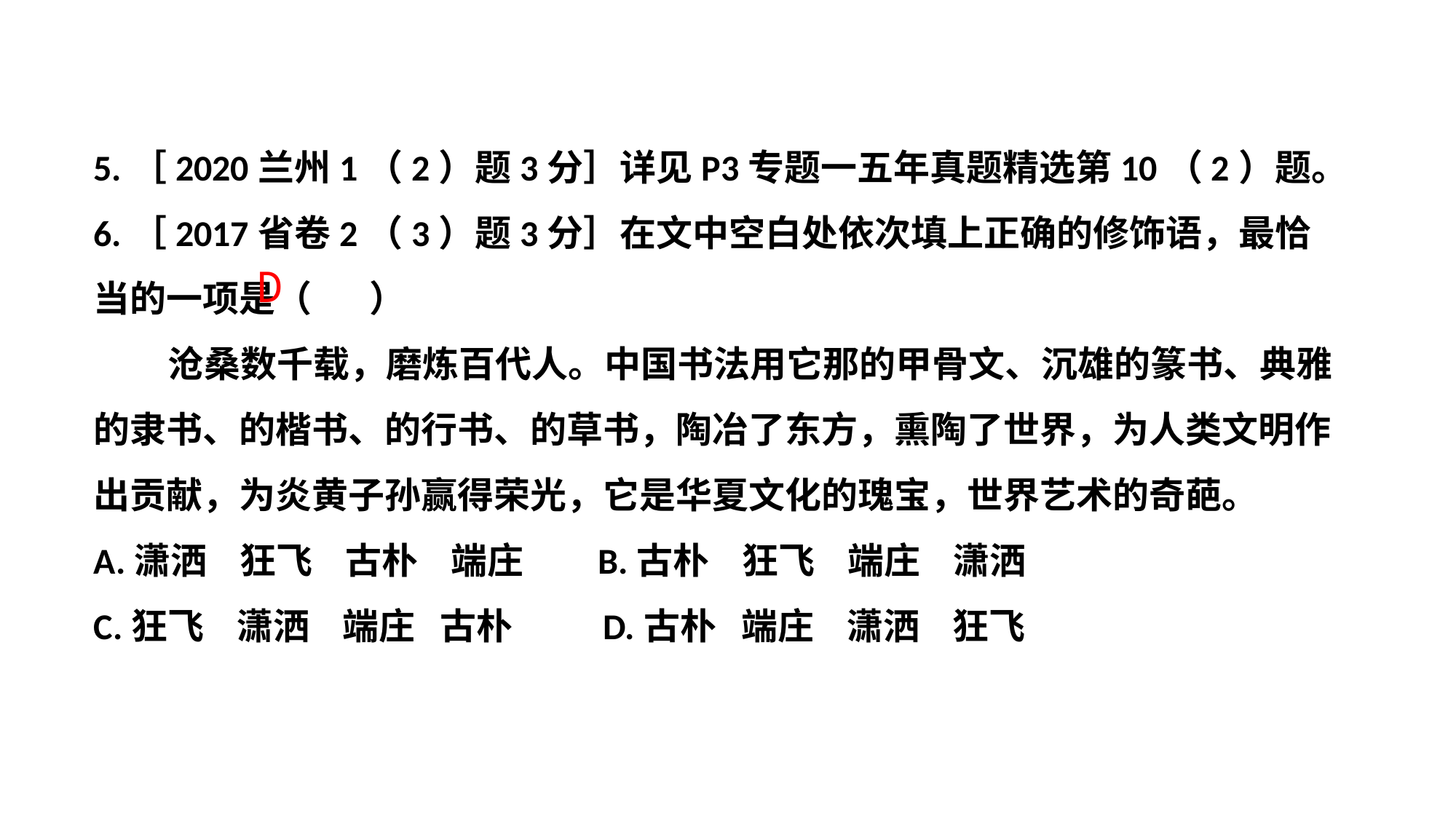

5.［2020兰州1（2）题3分］详见P3专题一五年真题精选第10（2）题。
6.［2017省卷2（3）题3分］在文中空白处依次填上正确的修饰语，最恰当的一项是（       ）
        沧桑数千载，磨炼百代人。中国书法用它那的甲骨文、沉雄的篆书、典雅的隶书、的楷书、的行书、的草书，陶冶了东方，熏陶了世界，为人类文明作出贡献，为炎黄子孙赢得荣光，它是华夏文化的瑰宝，世界艺术的奇葩。
A.潇洒    狂飞    古朴    端庄        B.古朴    狂飞    端庄    潇洒
C.狂飞    潇洒    端庄   古朴          D.古朴   端庄    潇洒    狂飞
D